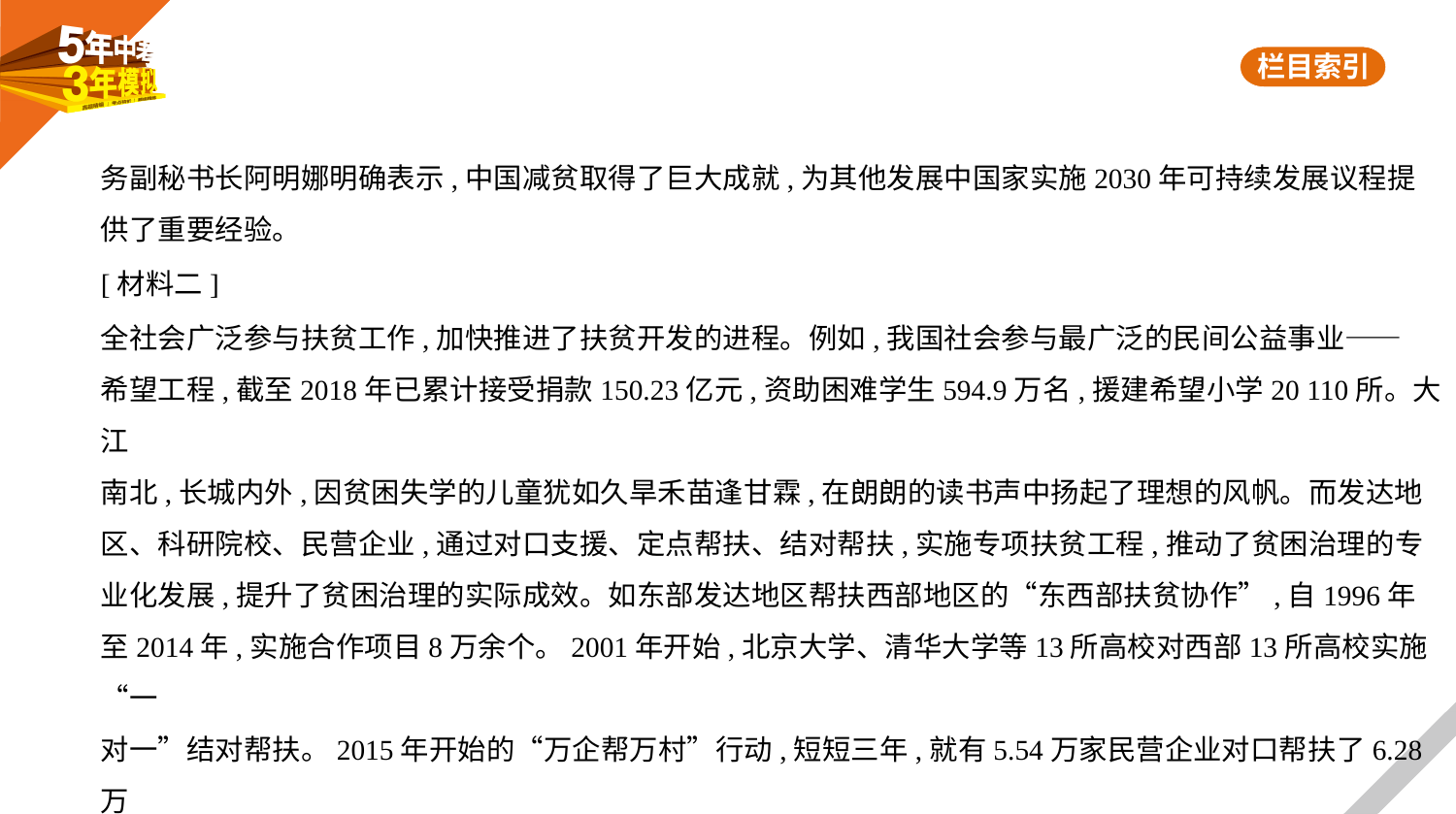

务副秘书长阿明娜明确表示,中国减贫取得了巨大成就,为其他发展中国家实施2030年可持续发展议程提
供了重要经验。
[材料二]
全社会广泛参与扶贫工作,加快推进了扶贫开发的进程。例如,我国社会参与最广泛的民间公益事业——
希望工程,截至2018年已累计接受捐款150.23亿元,资助困难学生594.9万名,援建希望小学20 110所。大江
南北,长城内外,因贫困失学的儿童犹如久旱禾苗逢甘霖,在朗朗的读书声中扬起了理想的风帆。而发达地
区、科研院校、民营企业,通过对口支援、定点帮扶、结对帮扶,实施专项扶贫工程,推动了贫困治理的专
业化发展,提升了贫困治理的实际成效。如东部发达地区帮扶西部地区的“东西部扶贫协作”,自1996年
至2014年,实施合作项目8万余个。2001年开始,北京大学、清华大学等13所高校对西部13所高校实施“一
对一”结对帮扶。2015年开始的“万企帮万村”行动,短短三年,就有5.54万家民营企业对口帮扶了6.28万
个贫困村。事实说明,　①    多方资源、协同多种机制、集全社会之力帮扶贫困地区以及困难群众,已成